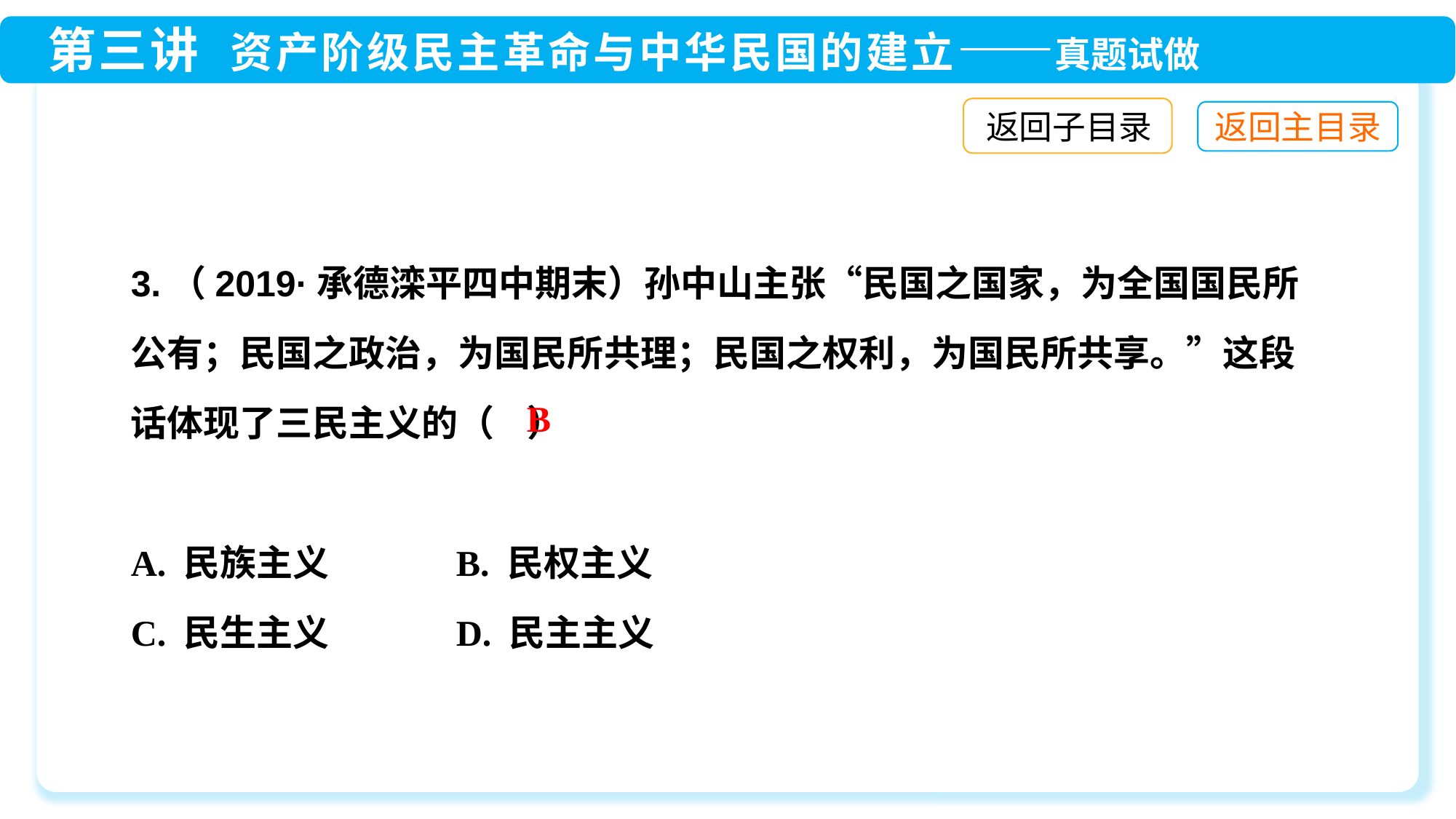

返回子目录
3.（2019·承德滦平四中期末）孙中山主张“民国之国家，为全国国民所公有；民国之政治，为国民所共理；民国之权利，为国民所共享。”这段话体现了三民主义的（    ）

A. 民族主义	            B. 民权主义
C. 民生主义	            D. 民主主义
B